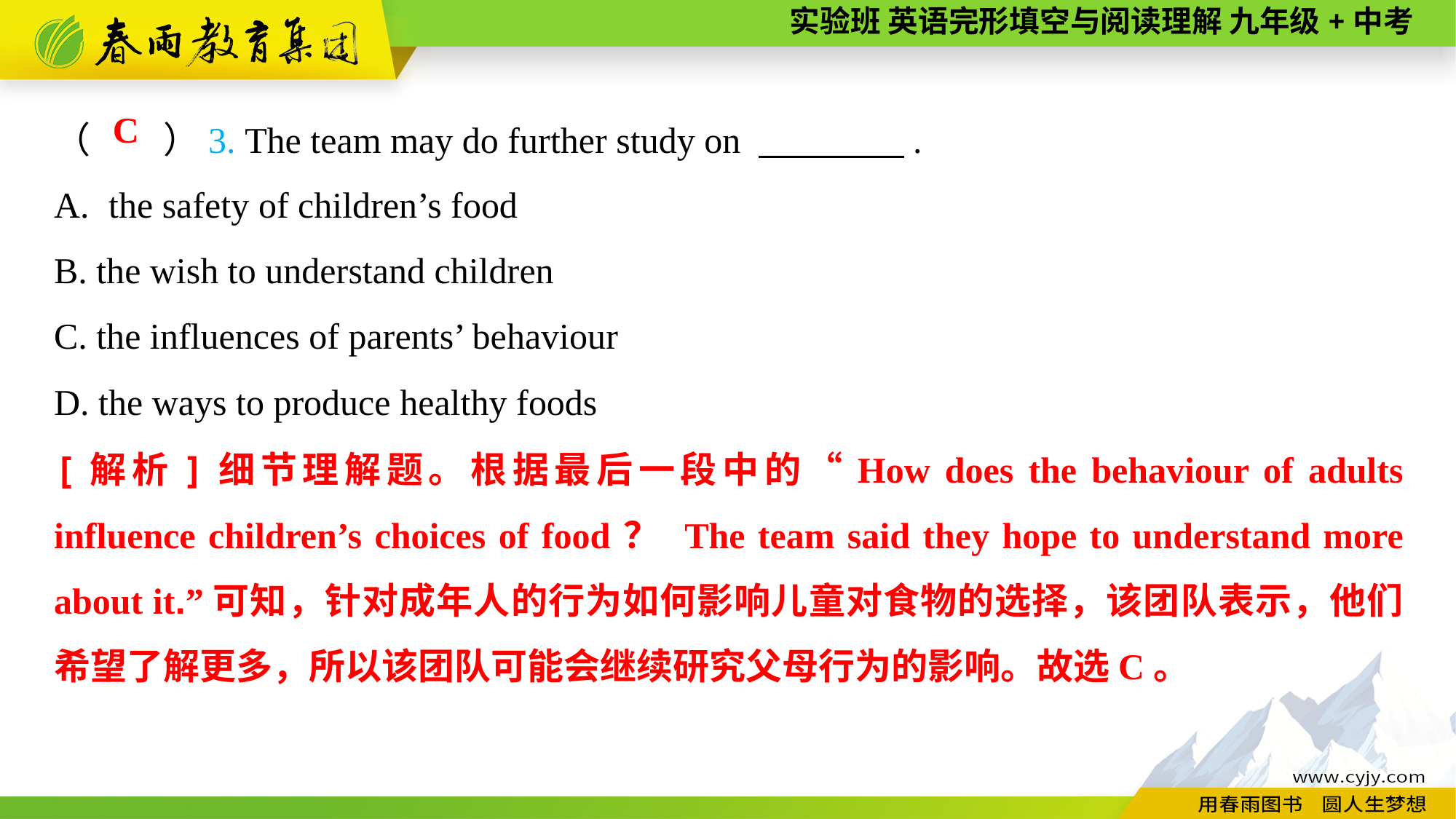

（　　）3. The team may do further study on 　　　　.
the safety of children’s food
B. the wish to understand children
C. the influences of parents’ behaviour
D. the ways to produce healthy foods
C
[解析]细节理解题。根据最后一段中的“How does the behaviour of adults influence children’s choices of food？ The team said they hope to understand more about it.”可知，针对成年人的行为如何影响儿童对食物的选择，该团队表示，他们希望了解更多，所以该团队可能会继续研究父母行为的影响。故选C。